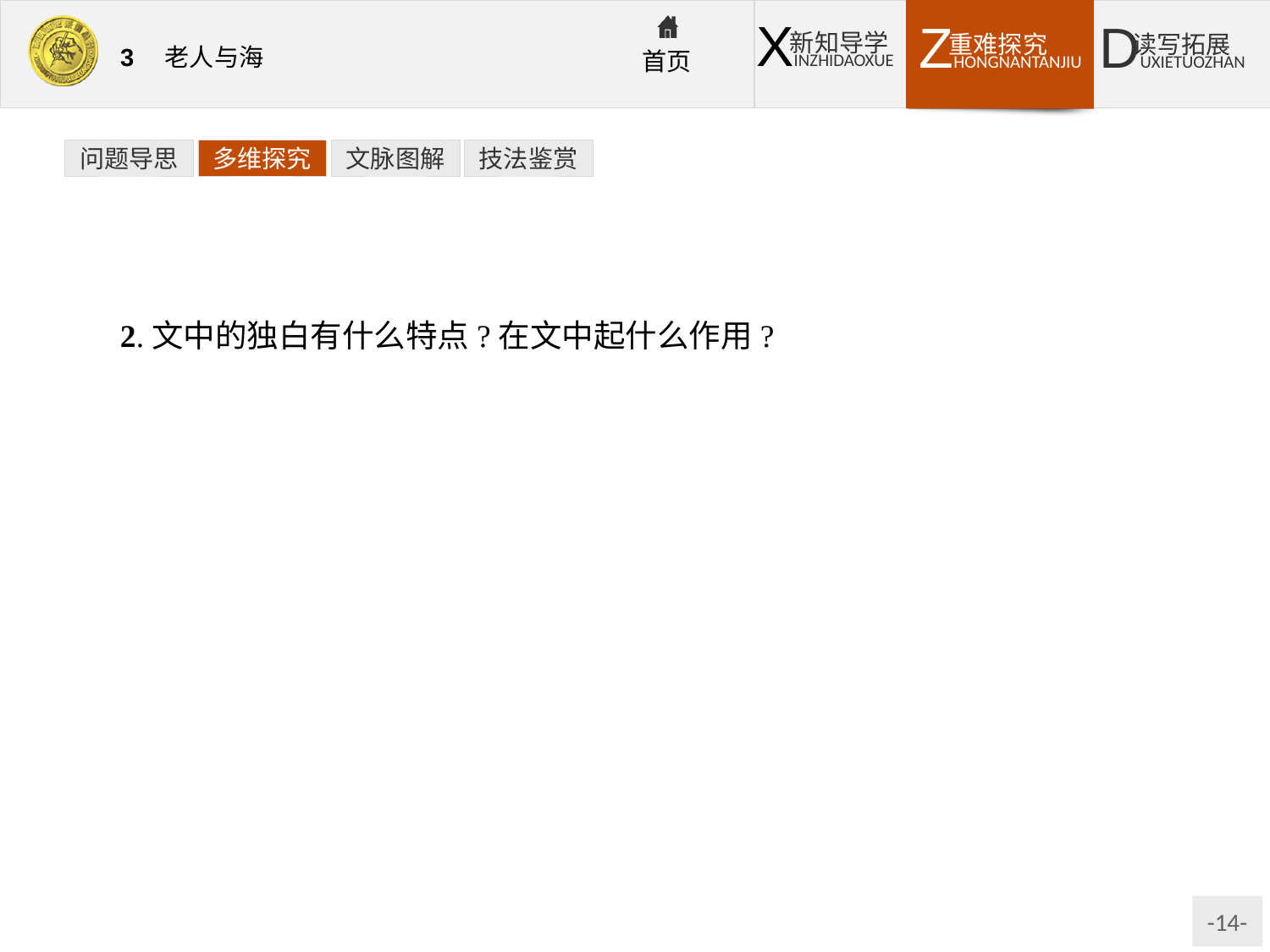

问题导思
多维探究
文脉图解
技法鉴赏
2.文中的独白有什么特点?在文中起什么作用?
提示:这些内心独白忠实地记录了桑地亚哥的内心活动,写出了他在海上漂泊的这几天的心态。这些内心独白不仅深刻揭示了主人公内心的自豪感、孤独感,而且闪烁着深邃丰富的哲理光彩,丰富了小说的内涵,构成了小说的重要特色。海明威早期小说中的硬汉子多是“哑巴公牛”,言语不多,缺乏思想;而老渔夫桑地亚哥却具有丰富的内心世界,具有坚强的理性,是用思想支配行动的人,因此成为海明威小说中刻画得最为成功的人物形象之一。